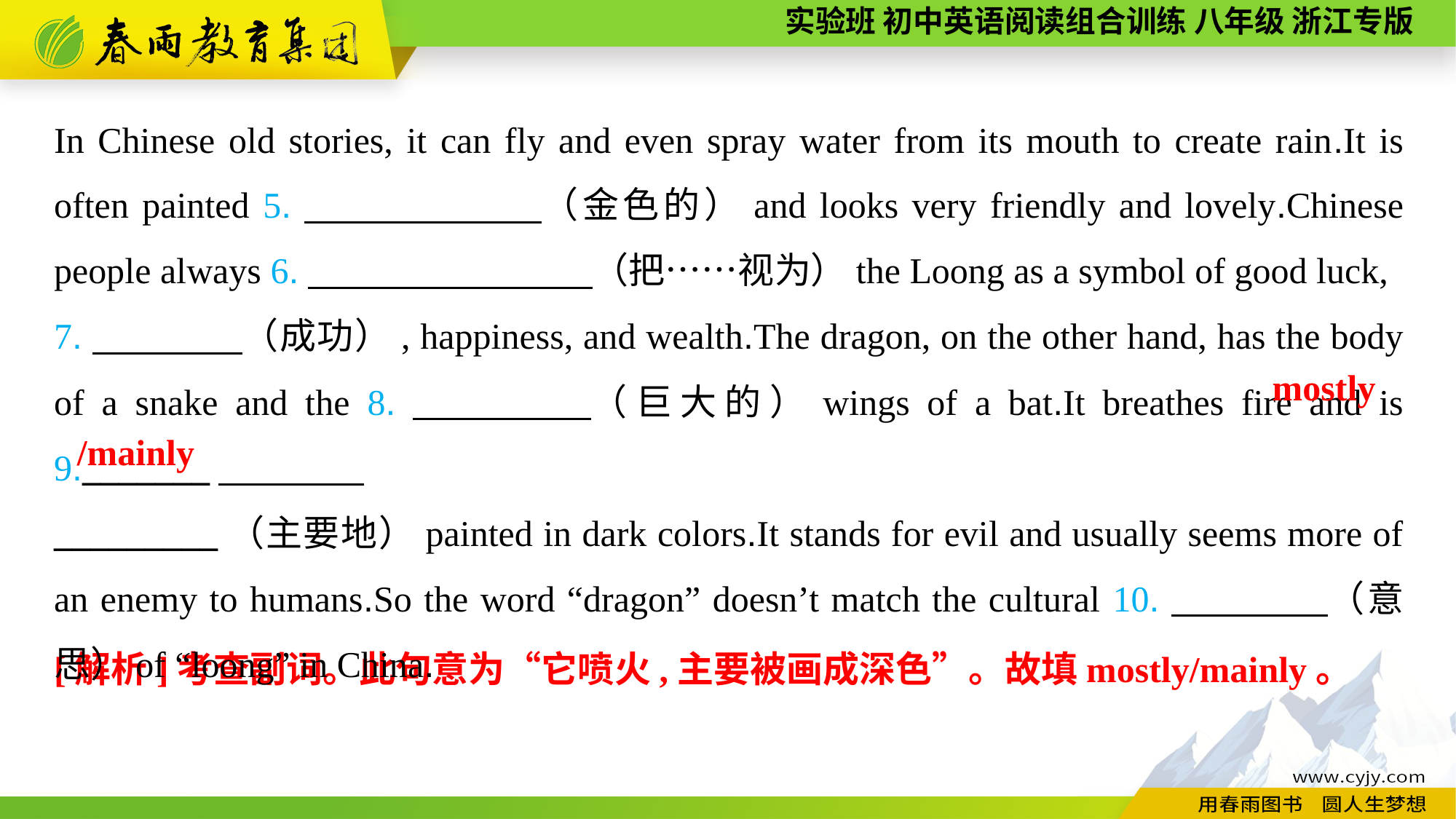

In Chinese old stories, it can fly and even spray water from its mouth to create rain.It is often painted 5.　      　　　（金色的）and looks very friendly and lovely.Chinese people always 6.　　　                 　（把……视为）the Loong as a symbol of good luck,
7.　　　　（成功）, happiness, and wealth.The dragon, on the other hand, has the body of a snake and the 8.　　　　（巨大的）wings of a bat.It breathes fire and is 9._______
_________（主要地）painted in dark colors.It stands for evil and usually seems more of an enemy to humans.So the word “dragon” doesn’t match the cultural 10.　　　　（意思）of “loong” in China.
mostly
/mainly
[解析]考查副词。此句意为“它喷火,主要被画成深色”。故填mostly/mainly。